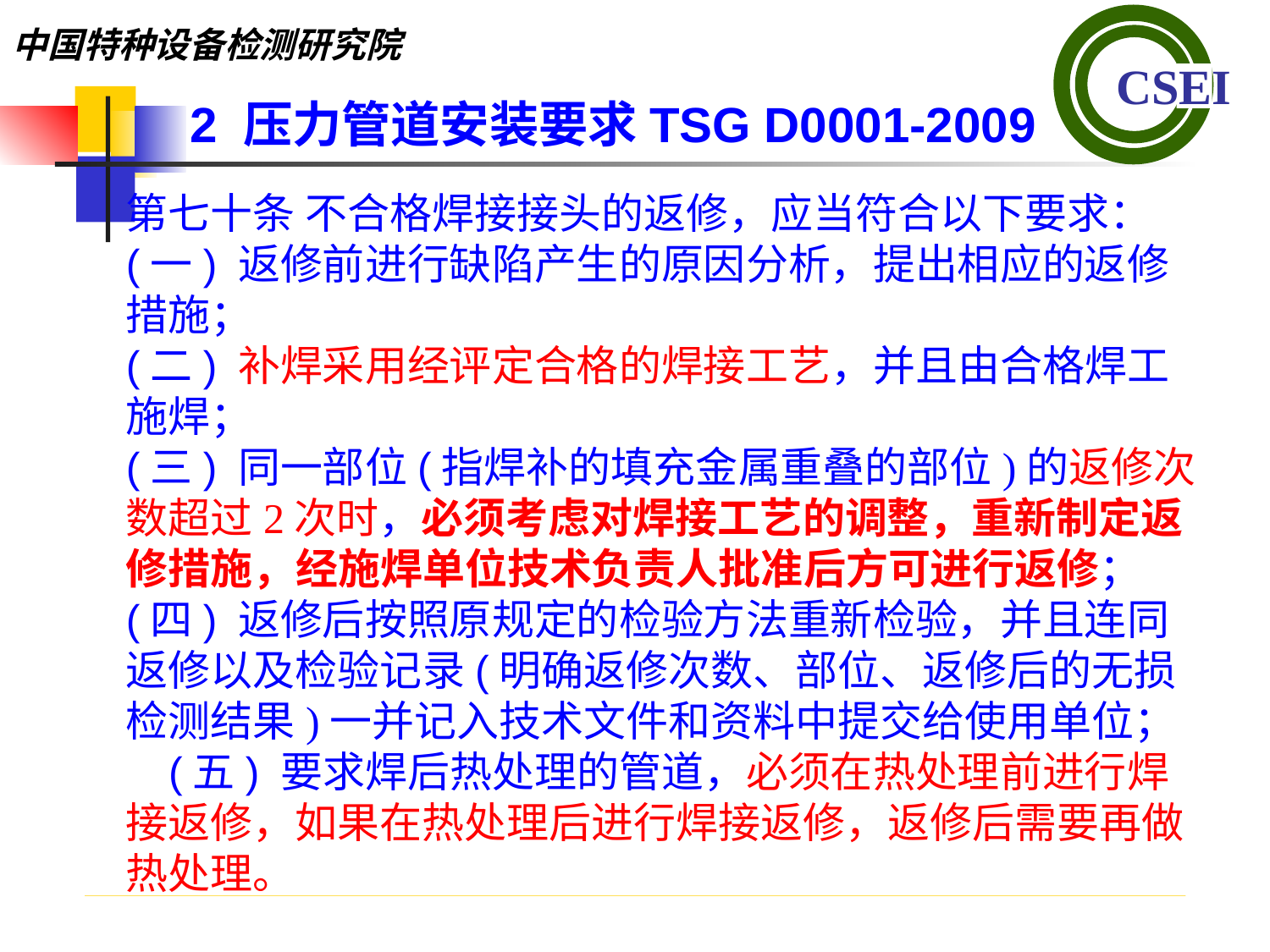

2 压力管道安装要求TSG D0001-2009
第七十条 不合格焊接接头的返修，应当符合以下要求：(一) 返修前进行缺陷产生的原因分析，提出相应的返修措施；(二) 补焊采用经评定合格的焊接工艺，并且由合格焊工施焊；(三) 同一部位(指焊补的填充金属重叠的部位)的返修次数超过2次时，必须考虑对焊接工艺的调整，重新制定返修措施，经施焊单位技术负责人批准后方可进行返修；(四) 返修后按照原规定的检验方法重新检验，并且连同返修以及检验记录(明确返修次数、部位、返修后的无损检测结果)一并记入技术文件和资料中提交给使用单位；(五) 要求焊后热处理的管道，必须在热处理前进行焊接返修，如果在热处理后进行焊接返修，返修后需要再做热处理。